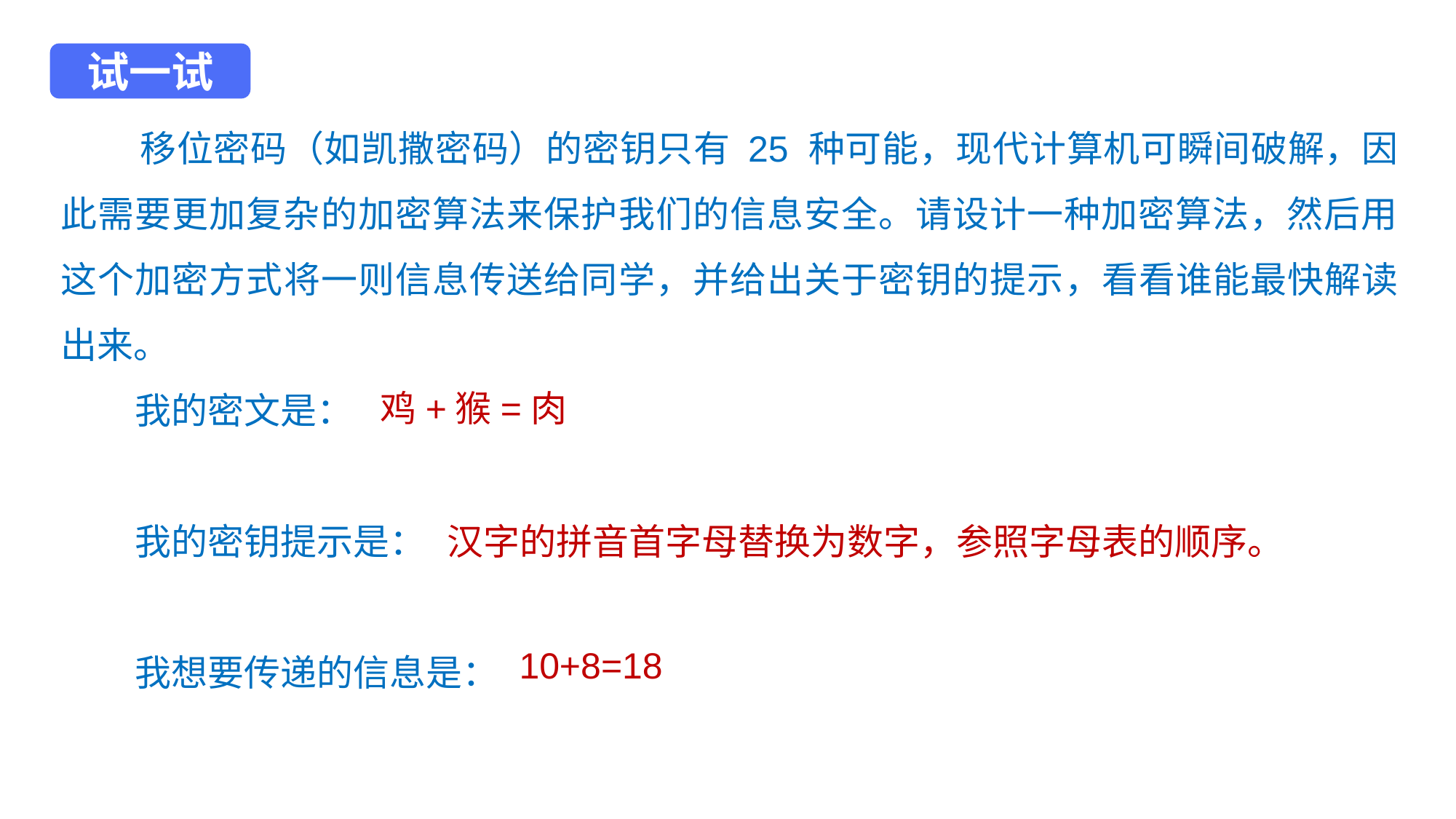

试一试
        移位密码（如凯撒密码）的密钥只有 25 种可能，现代计算机可瞬间破解，因此需要更加复杂的加密算法来保护我们的信息安全。请设计一种加密算法，然后用这个加密方式将一则信息传送给同学，并给出关于密钥的提示，看看谁能最快解读出来。
        我的密文是：

        我的密钥提示是：

        我想要传递的信息是：
鸡+猴=肉
汉字的拼音首字母替换为数字，参照字母表的顺序。
10+8=18